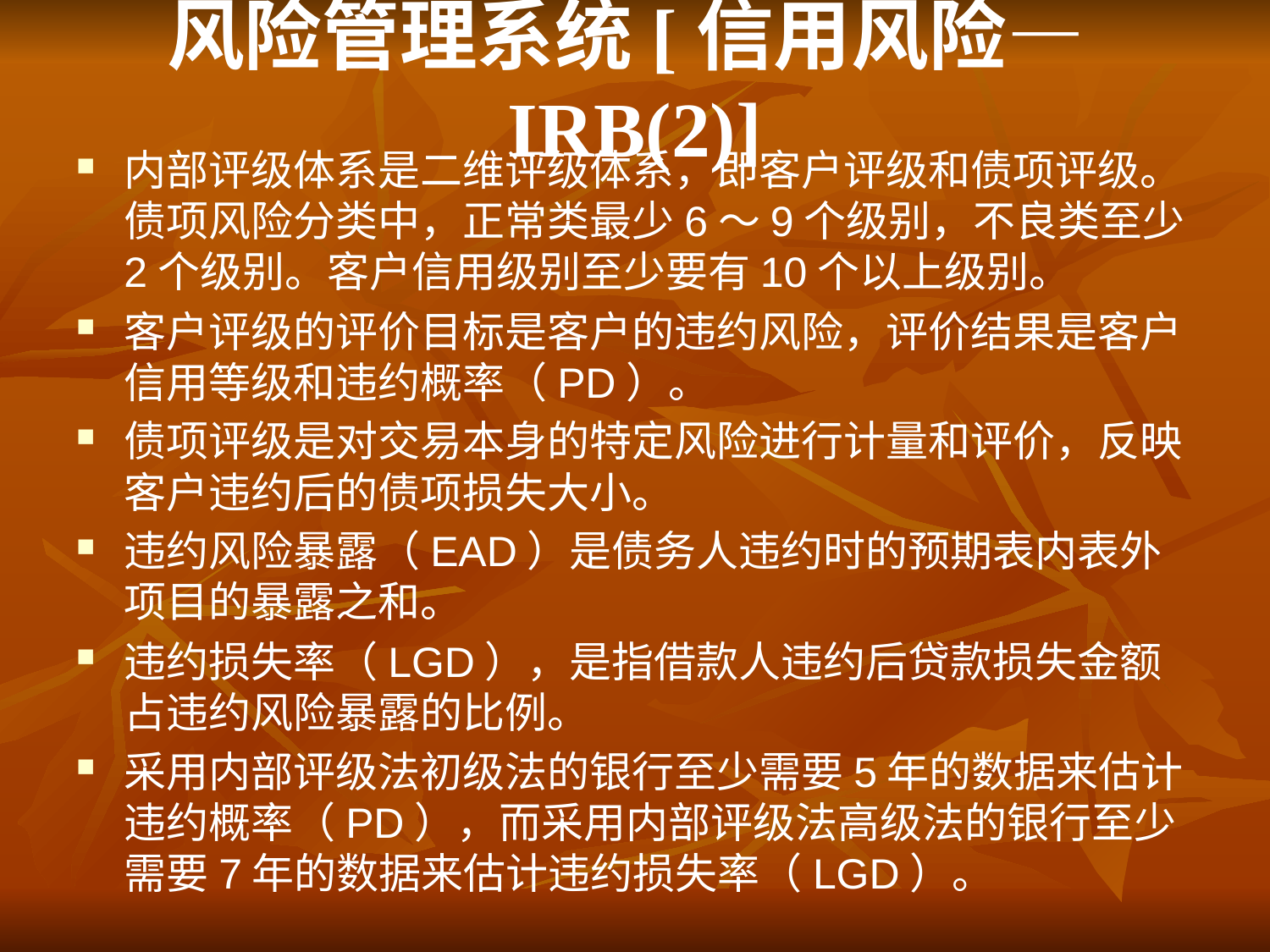

# 风险管理系统[信用风险—IRB(2)]
内部评级体系是二维评级体系，即客户评级和债项评级。债项风险分类中，正常类最少6～9个级别，不良类至少2个级别。客户信用级别至少要有10个以上级别。
客户评级的评价目标是客户的违约风险，评价结果是客户信用等级和违约概率（PD）。
债项评级是对交易本身的特定风险进行计量和评价，反映客户违约后的债项损失大小。
违约风险暴露（EAD）是债务人违约时的预期表内表外项目的暴露之和。
违约损失率（LGD），是指借款人违约后贷款损失金额占违约风险暴露的比例。
采用内部评级法初级法的银行至少需要5年的数据来估计违约概率（PD），而采用内部评级法高级法的银行至少需要7年的数据来估计违约损失率（LGD）。